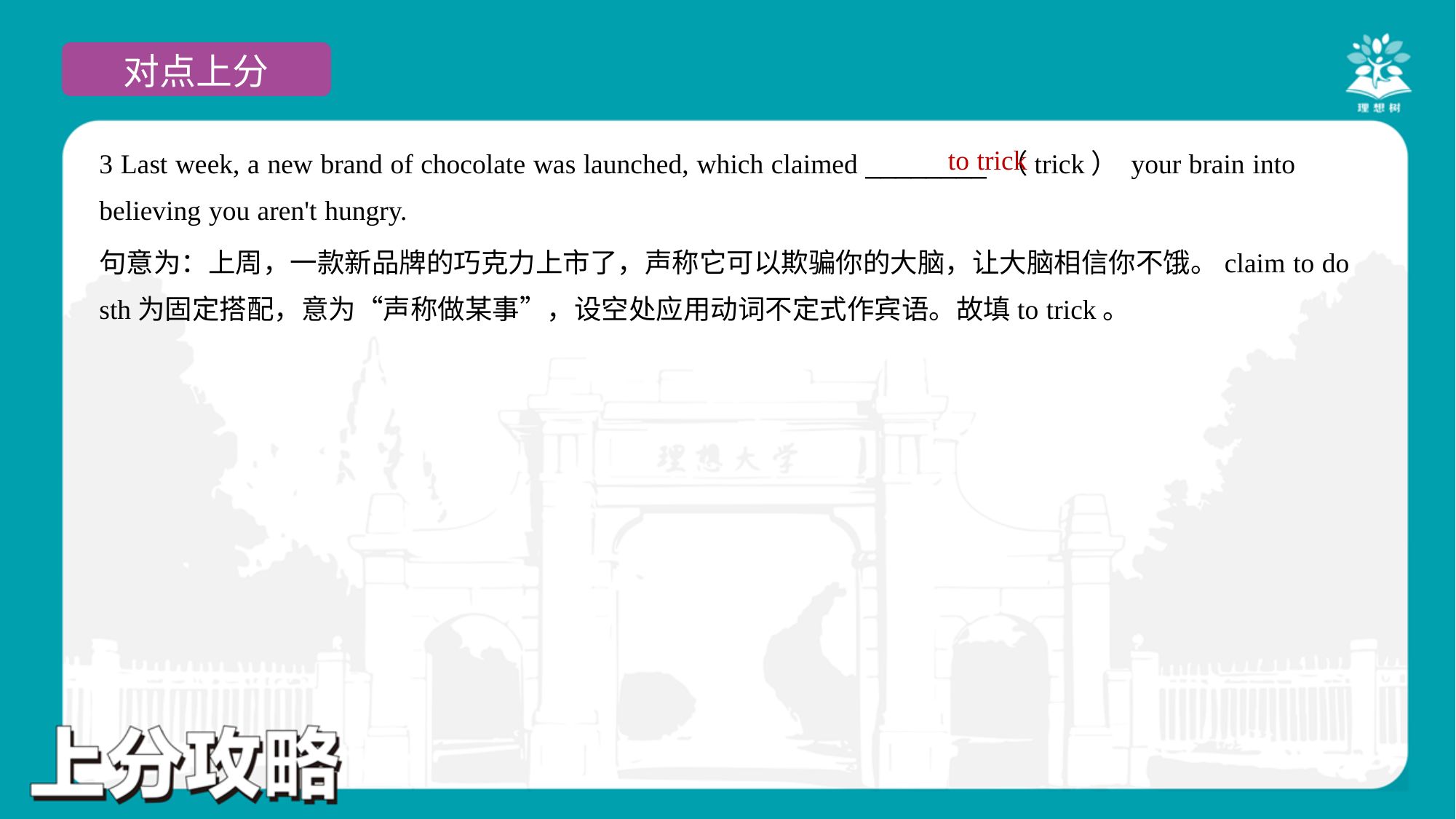

to trick
3 Last week, a new brand of chocolate was launched, which claimed ________ （trick） your brain into
believing you aren't hungry.
句意为：上周，一款新品牌的巧克力上市了，声称它可以欺骗你的大脑，让大脑相信你不饿。claim to do
sth为固定搭配，意为“声称做某事”，设空处应用动词不定式作宾语。故填to trick。